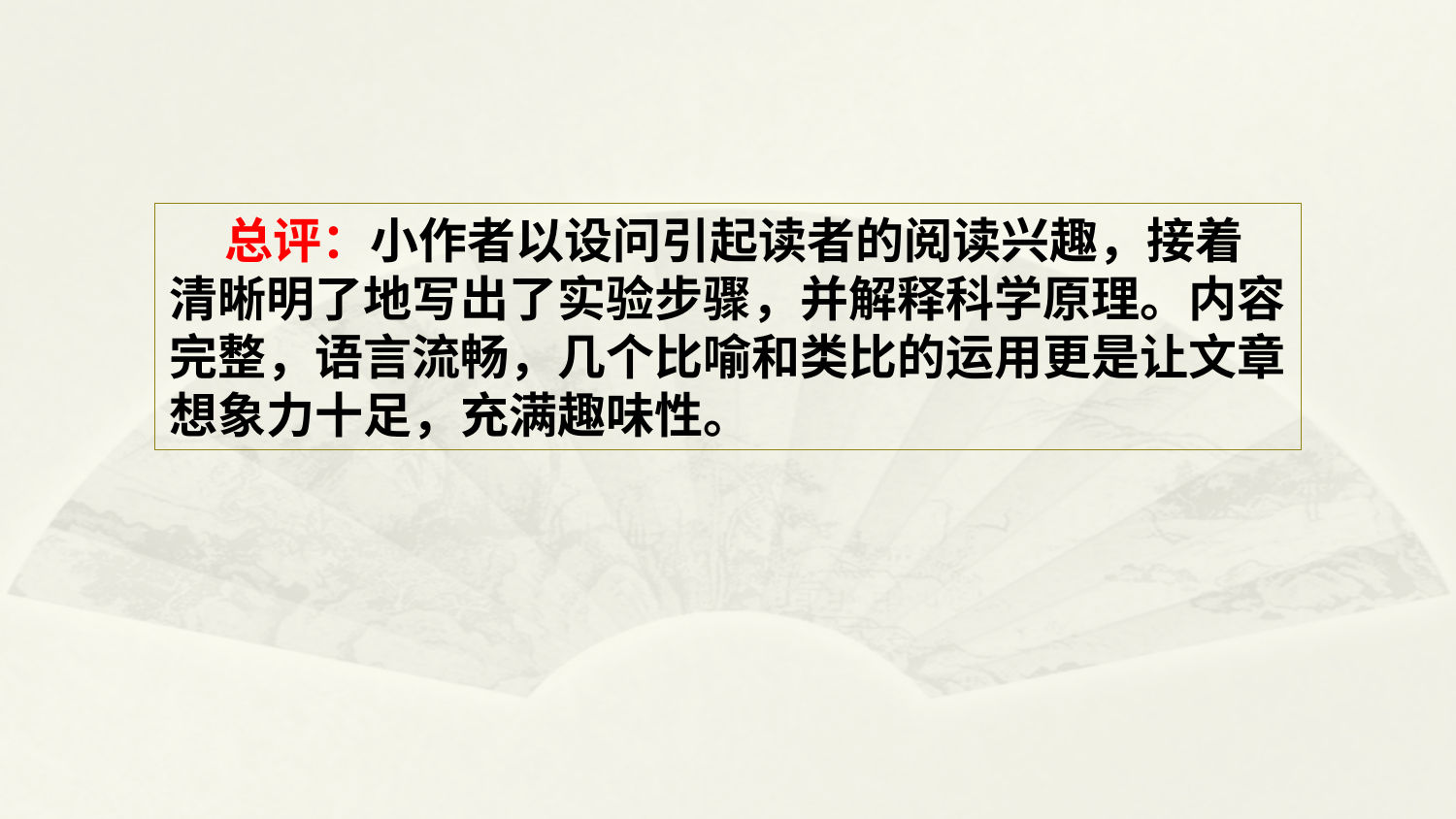

总评：小作者以设问引起读者的阅读兴趣，接着清晰明了地写出了实验步骤，并解释科学原理。内容完整，语言流畅，几个比喻和类比的运用更是让文章想象力十足，充满趣味性。